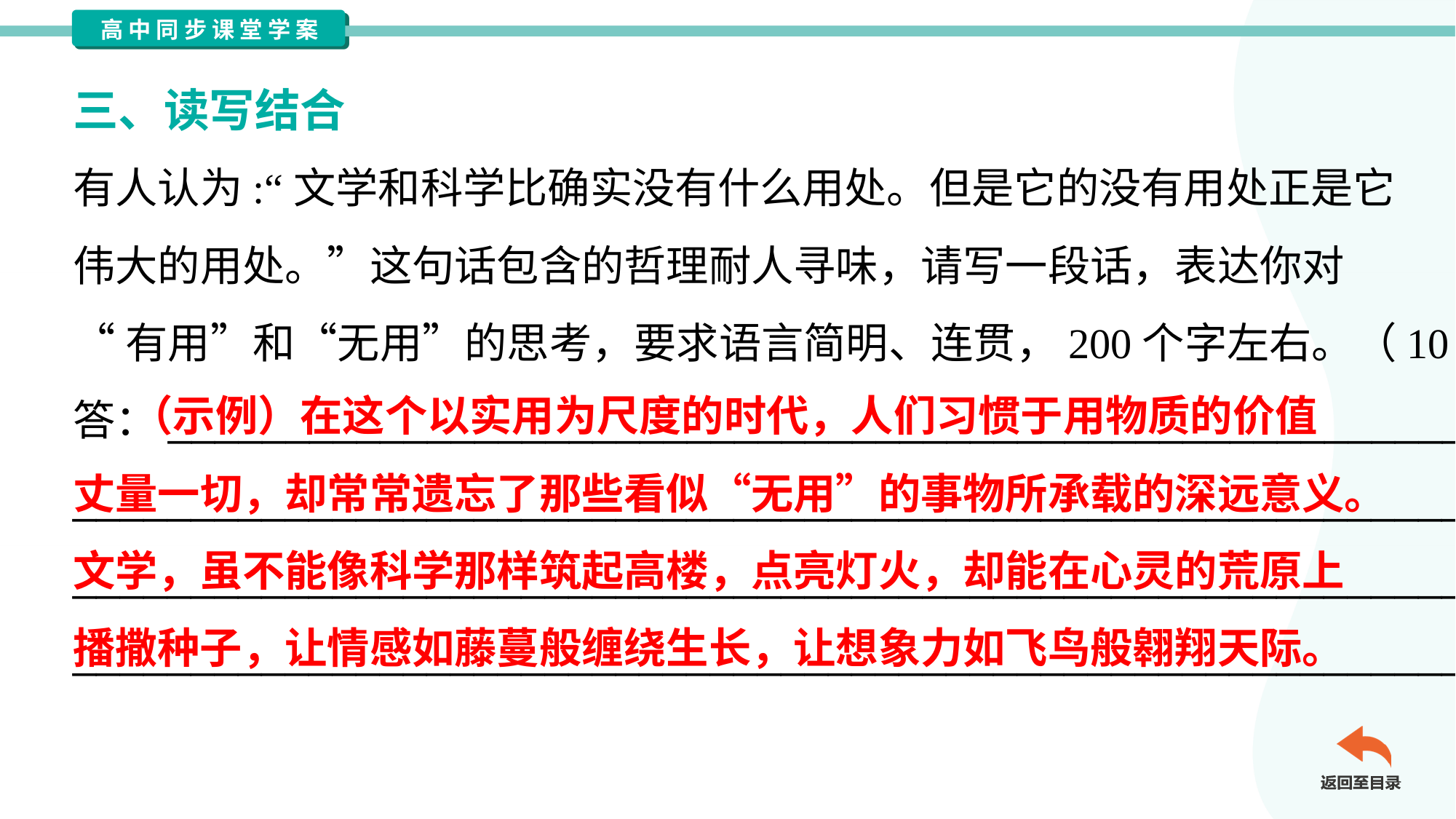

三、读写结合
有人认为:“文学和科学比确实没有什么用处。但是它的没有用处正是它
伟大的用处。”这句话包含的哲理耐人寻味，请写一段话，表达你对
“有用”和“无用”的思考，要求语言简明、连贯，200个字左右。（10分）
答：_________________________________________________________
_____________________________________________________________
_____________________________________________________________
_____________________________________________________________
     （示例）在这个以实用为尺度的时代，人们习惯于用物质的价值
丈量一切，却常常遗忘了那些看似“无用”的事物所承载的深远意义。
文学，虽不能像科学那样筑起高楼，点亮灯火，却能在心灵的荒原上
播撒种子，让情感如藤蔓般缠绕生长，让想象力如飞鸟般翱翔天际。